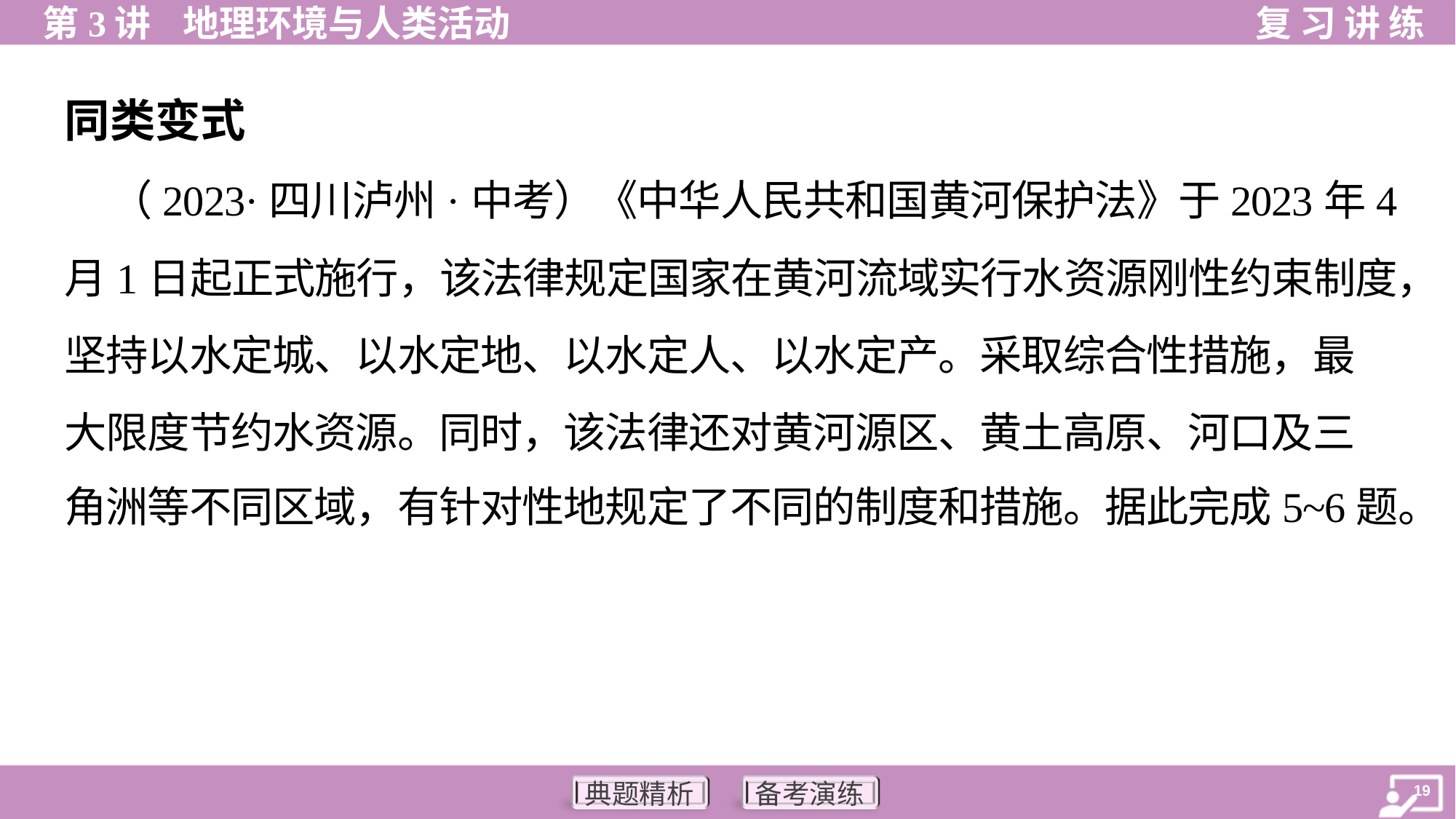

同类变式
    （2023·四川泸州·中考）《中华人民共和国黄河保护法》于2023年4
月1日起正式施行，该法律规定国家在黄河流域实行水资源刚性约束制度，
坚持以水定城、以水定地、以水定人、以水定产。采取综合性措施，最
大限度节约水资源。同时，该法律还对黄河源区、黄土高原、河口及三
角洲等不同区域，有针对性地规定了不同的制度和措施。据此完成5~6题。